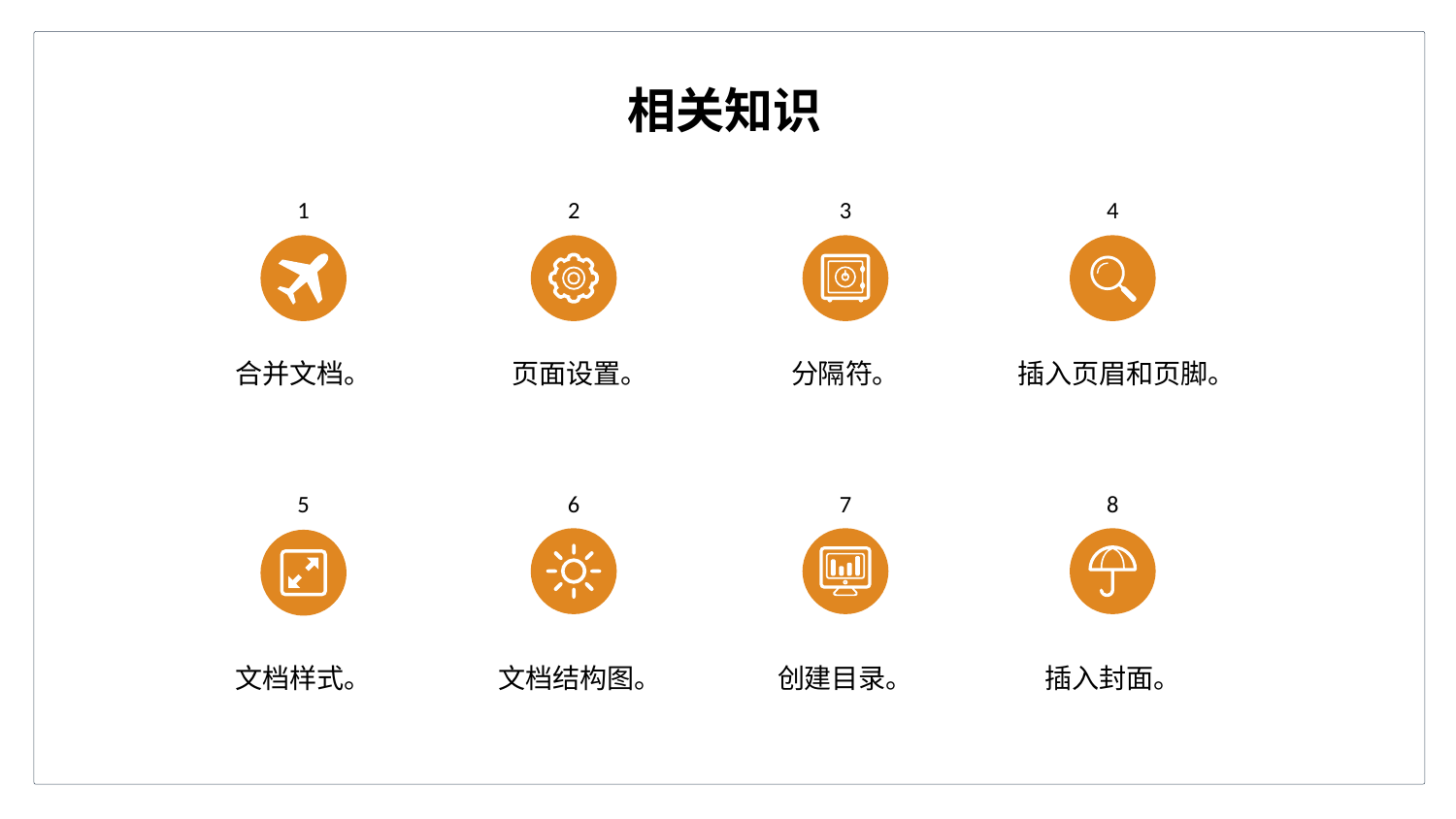

相关知识
1
2
3
4

合并文档。
 页面设置。
分隔符。
插入页眉和页脚。
5
6
7
8

文档样式。
 文档结构图。
创建目录。
插入封面。